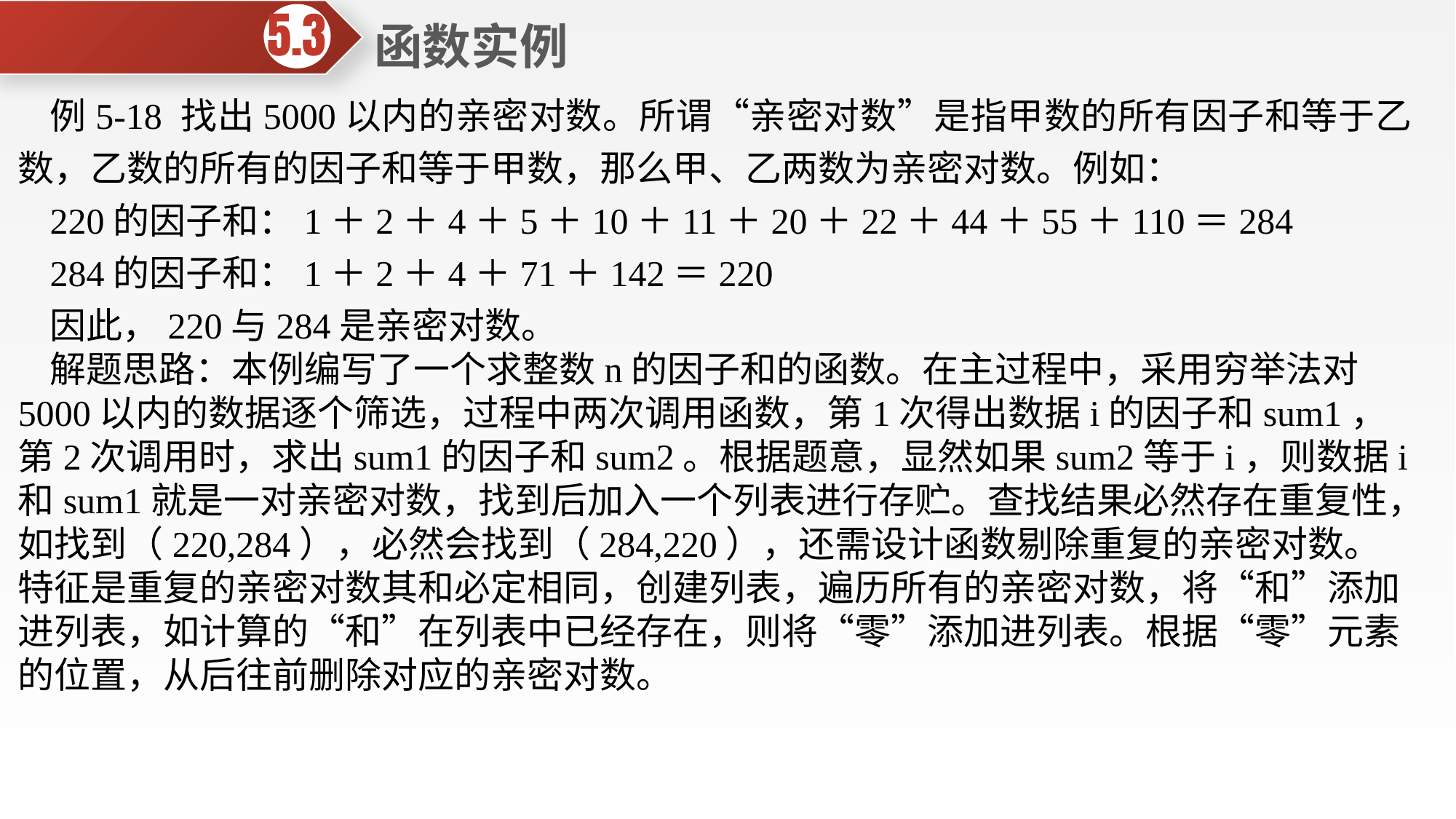

函数实例

5.3

例5-18 找出5000以内的亲密对数。所谓“亲密对数”是指甲数的所有因子和等于乙数，乙数的所有的因子和等于甲数，那么甲、乙两数为亲密对数。例如：
220的因子和：1＋2＋4＋5＋10＋11＋20＋22＋44＋55＋110＝284
284的因子和：1＋2＋4＋71＋142＝220
因此，220与284是亲密对数。
解题思路：本例编写了一个求整数n的因子和的函数。在主过程中，采用穷举法对5000以内的数据逐个筛选，过程中两次调用函数，第1次得出数据i的因子和sum1，第2次调用时，求出sum1的因子和sum2。根据题意，显然如果sum2等于i，则数据i和sum1就是一对亲密对数，找到后加入一个列表进行存贮。查找结果必然存在重复性，如找到（220,284），必然会找到（284,220），还需设计函数剔除重复的亲密对数。特征是重复的亲密对数其和必定相同，创建列表，遍历所有的亲密对数，将“和”添加进列表，如计算的“和”在列表中已经存在，则将“零”添加进列表。根据“零”元素的位置，从后往前删除对应的亲密对数。